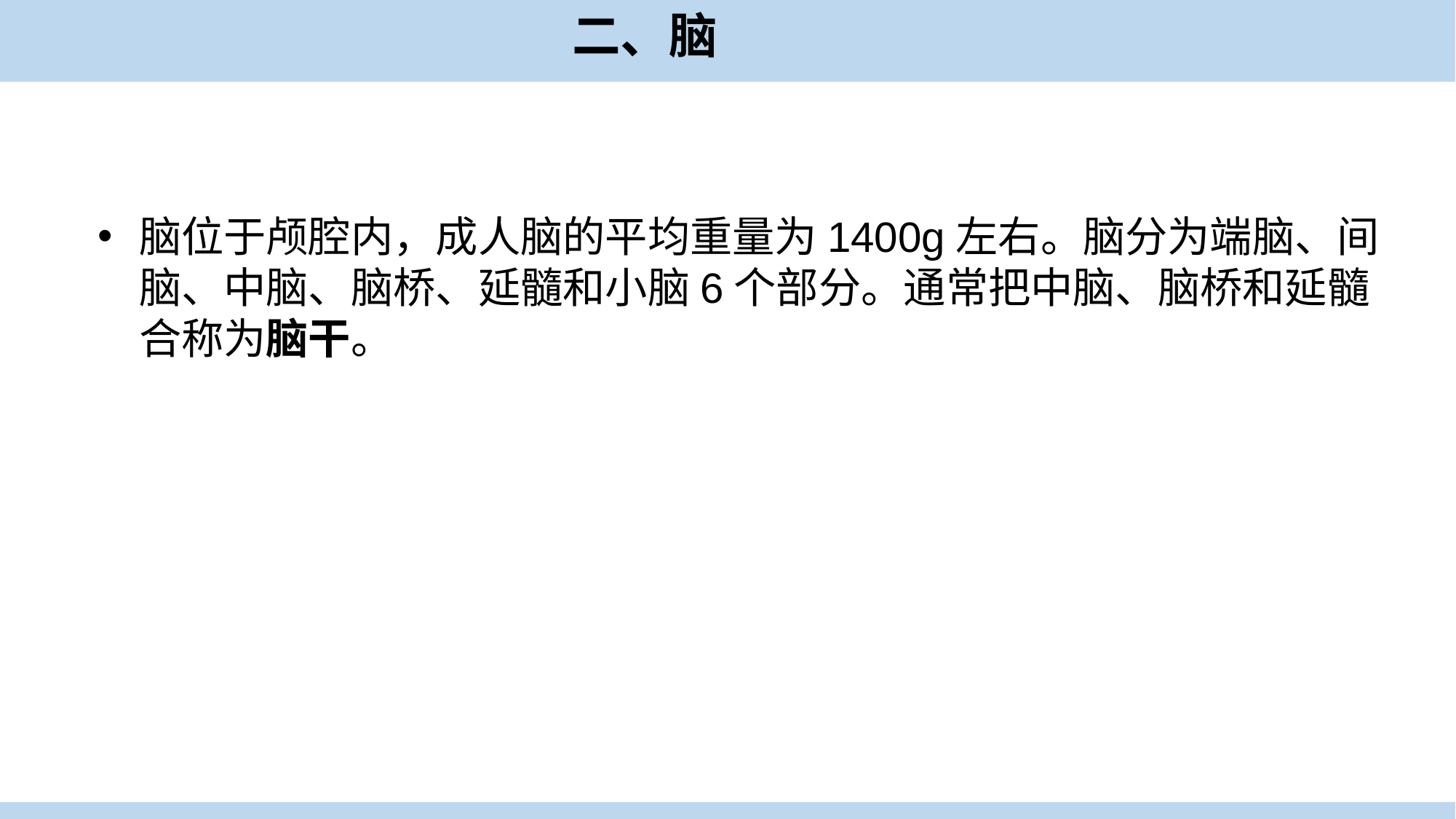

二、脑
脑位于颅腔内，成人脑的平均重量为1400g左右。脑分为端脑、间脑、中脑、脑桥、延髓和小脑6个部分。通常把中脑、脑桥和延髓合称为脑干。